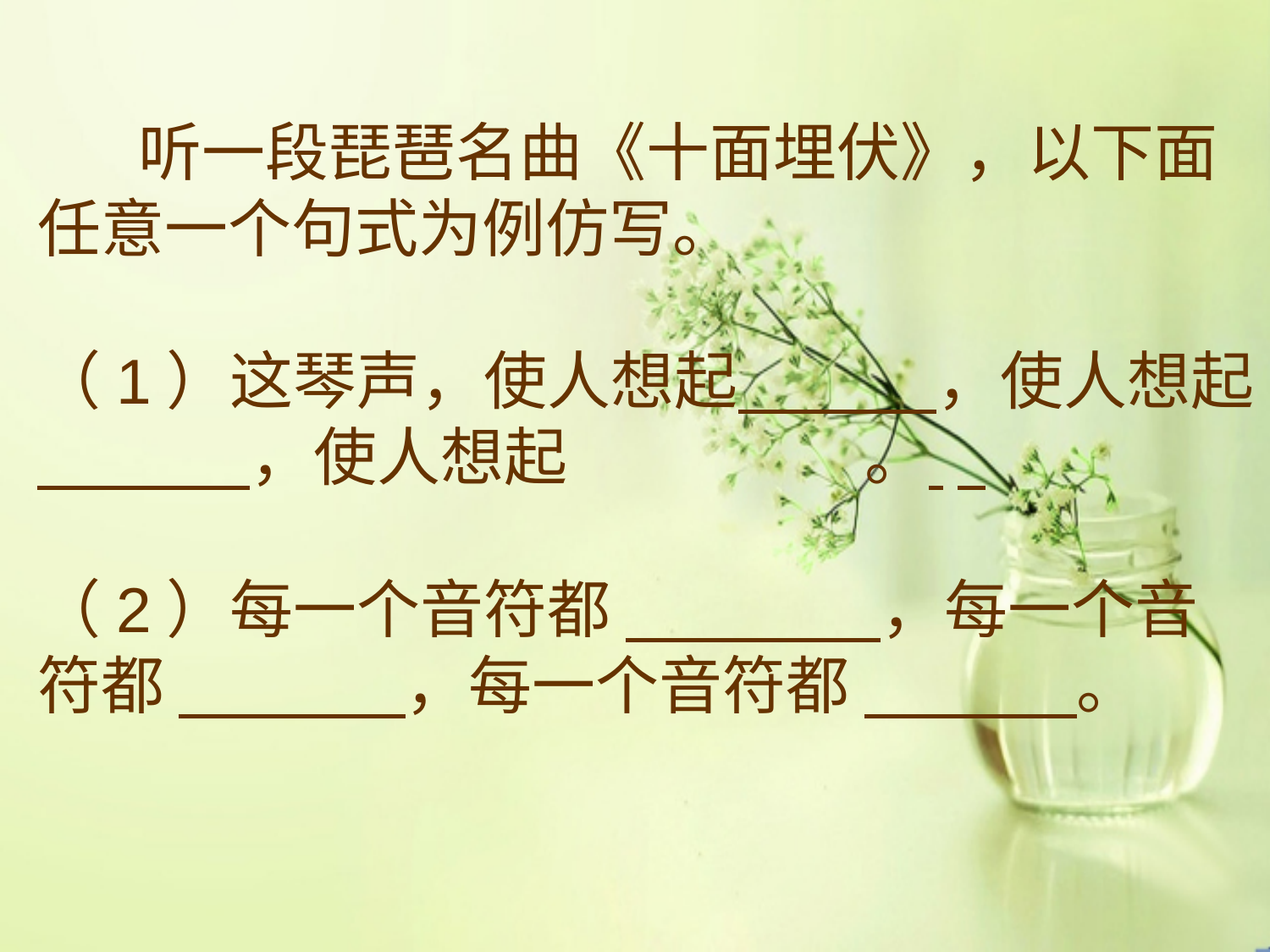

听一段琵琶名曲《十面埋伏》，以下面任意一个句式为例仿写。
（1）这琴声，使人想起              ，使人想起                ，使人想起                     。

（2）每一个音符都                   ，每一个音符都                 ，每一个音符都                。